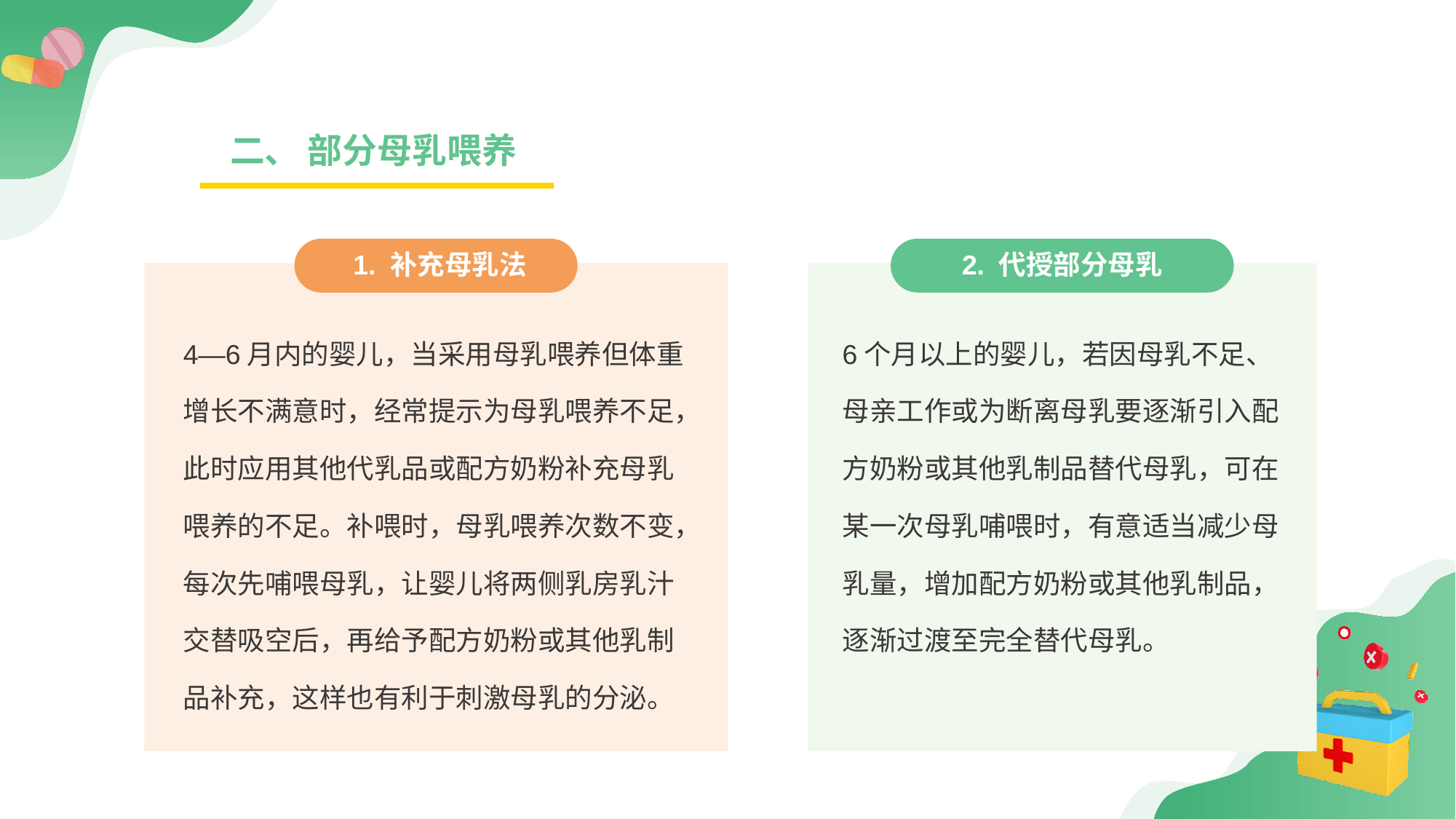

二、 部分母乳喂养

 1. 补充母乳法
2. 代授部分母乳

4—6月内的婴儿，当采用母乳喂养但体重增长不满意时，经常提示为母乳喂养不足，此时应用其他代乳品或配方奶粉补充母乳喂养的不足。补喂时，母乳喂养次数不变，每次先哺喂母乳，让婴儿将两侧乳房乳汁交替吸空后，再给予配方奶粉或其他乳制品补充，这样也有利于刺激母乳的分泌。
6个月以上的婴儿，若因母乳不足、母亲工作或为断离母乳要逐渐引入配方奶粉或其他乳制品替代母乳，可在某一次母乳哺喂时，有意适当减少母乳量，增加配方奶粉或其他乳制品，逐渐过渡至完全替代母乳。